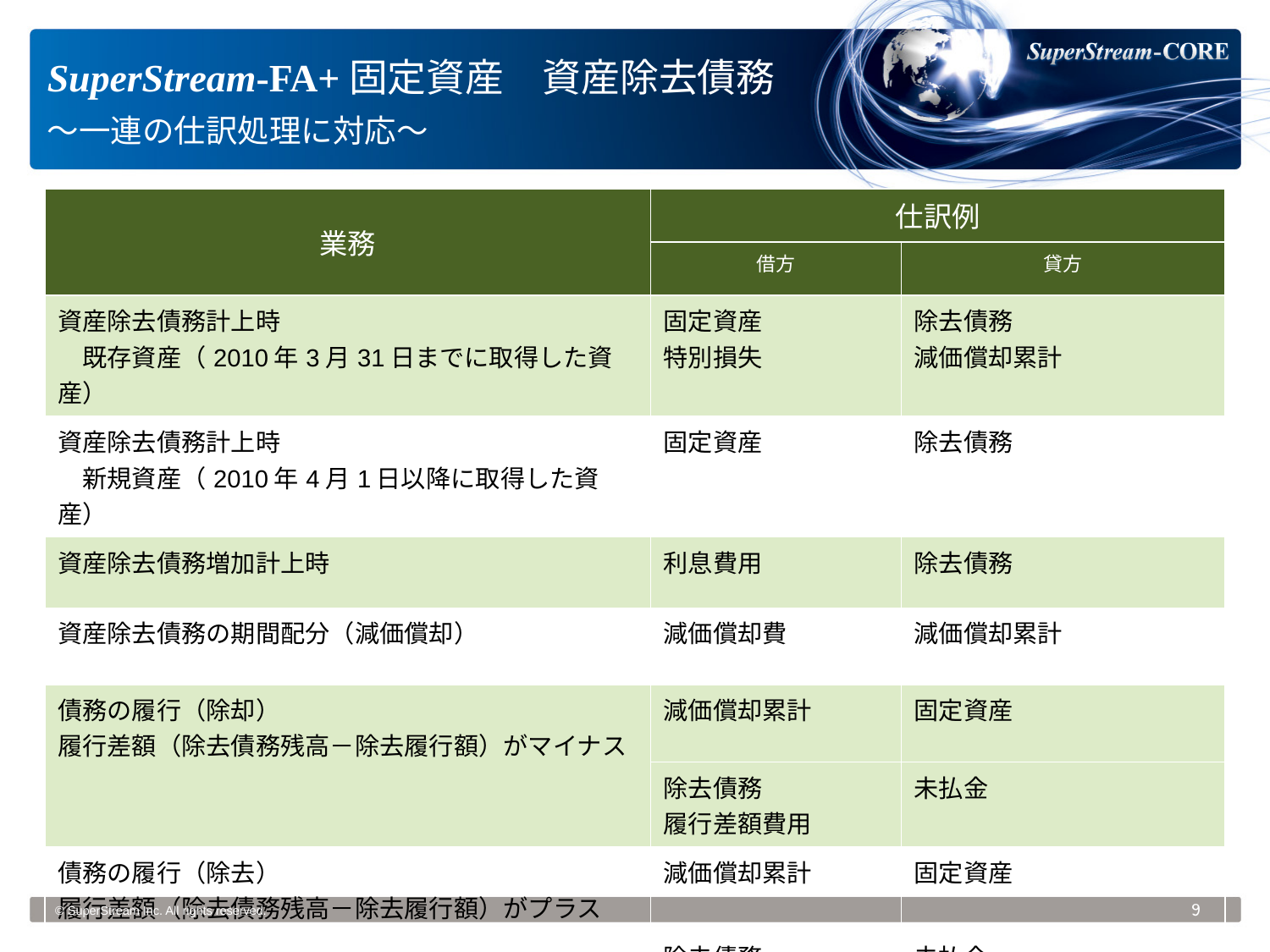

SuperStream-FA+固定資産　資産除去債務
～一連の仕訳処理に対応～
| 業務 | 仕訳例 |  |
| --- | --- | --- |
|  | 借方 | 貸方 |
| 資産除去債務計上時 　既存資産（2010年3月31日までに取得した資産） | 固定資産　 特別損失 | 除去債務 減価償却累計 |
| 資産除去債務計上時 　新規資産（2010年4月1日以降に取得した資産） | 固定資産 | 除去債務 |
| 資産除去債務増加計上時 | 利息費用 | 除去債務 |
| 資産除去債務の期間配分（減価償却） | 減価償却費 | 減価償却累計 |
| 債務の履行（除却） 履行差額（除去債務残高－除去履行額）がマイナス | 減価償却累計 | 固定資産 |
|  | 除去債務 履行差額費用 | 未払金 |
| 債務の履行（除去） 履行差額（除去債務残高－除去履行額）がプラス | 減価償却累計 | 固定資産 |
|  | 除去債務 | 未払金 履行差額収入 |
© SuperStream Inc. All rights reserved.
9